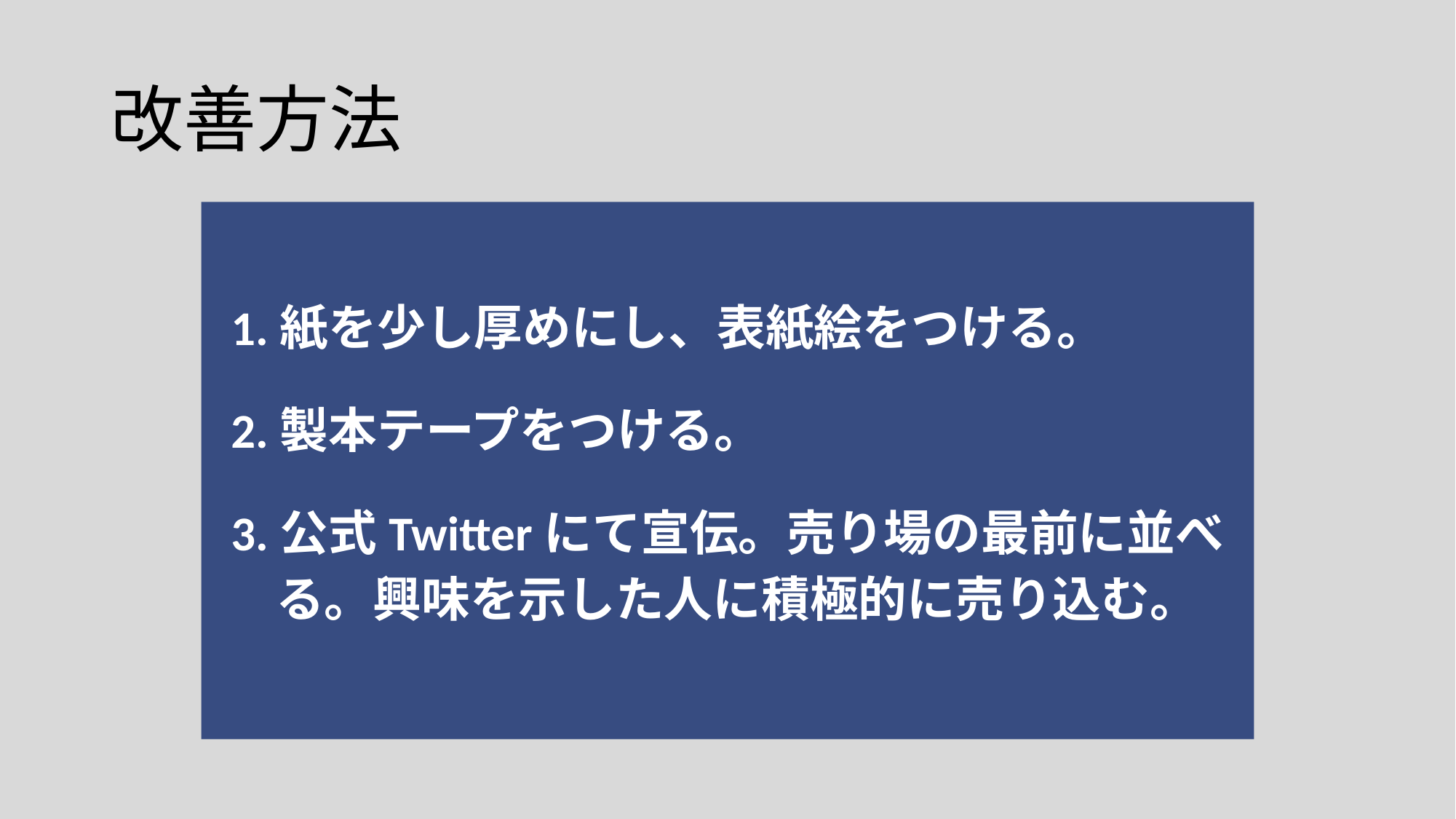

# 改善方法
1.紙を少し厚めにし、表紙絵をつける。
2.製本テープをつける。
3.公式Twitterにて宣伝。売り場の最前に並べ
   る。興味を示した人に積極的に売り込む。